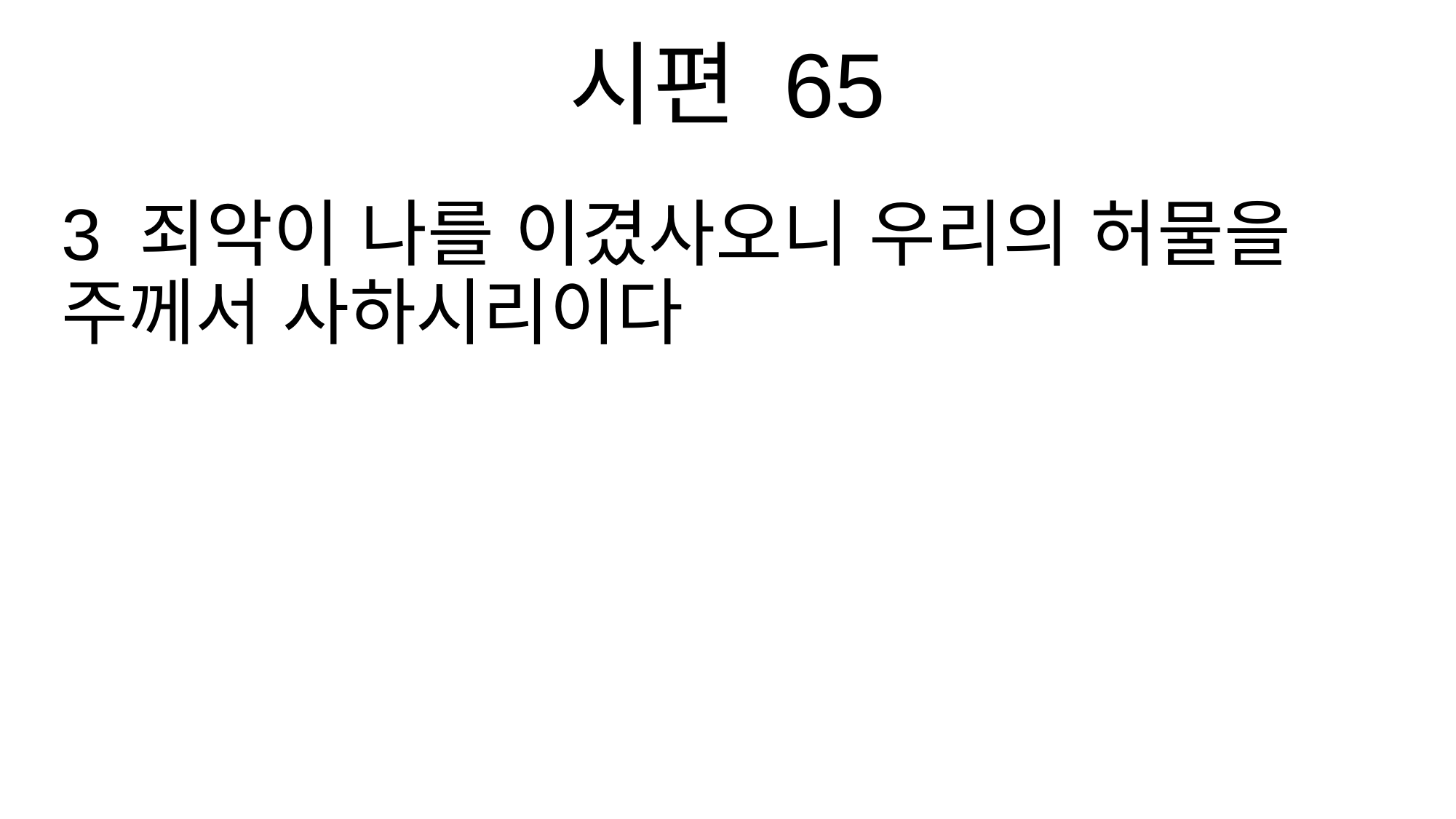

시편 65
3 죄악이 나를 이겼사오니 우리의 허물을 주께서 사하시리이다